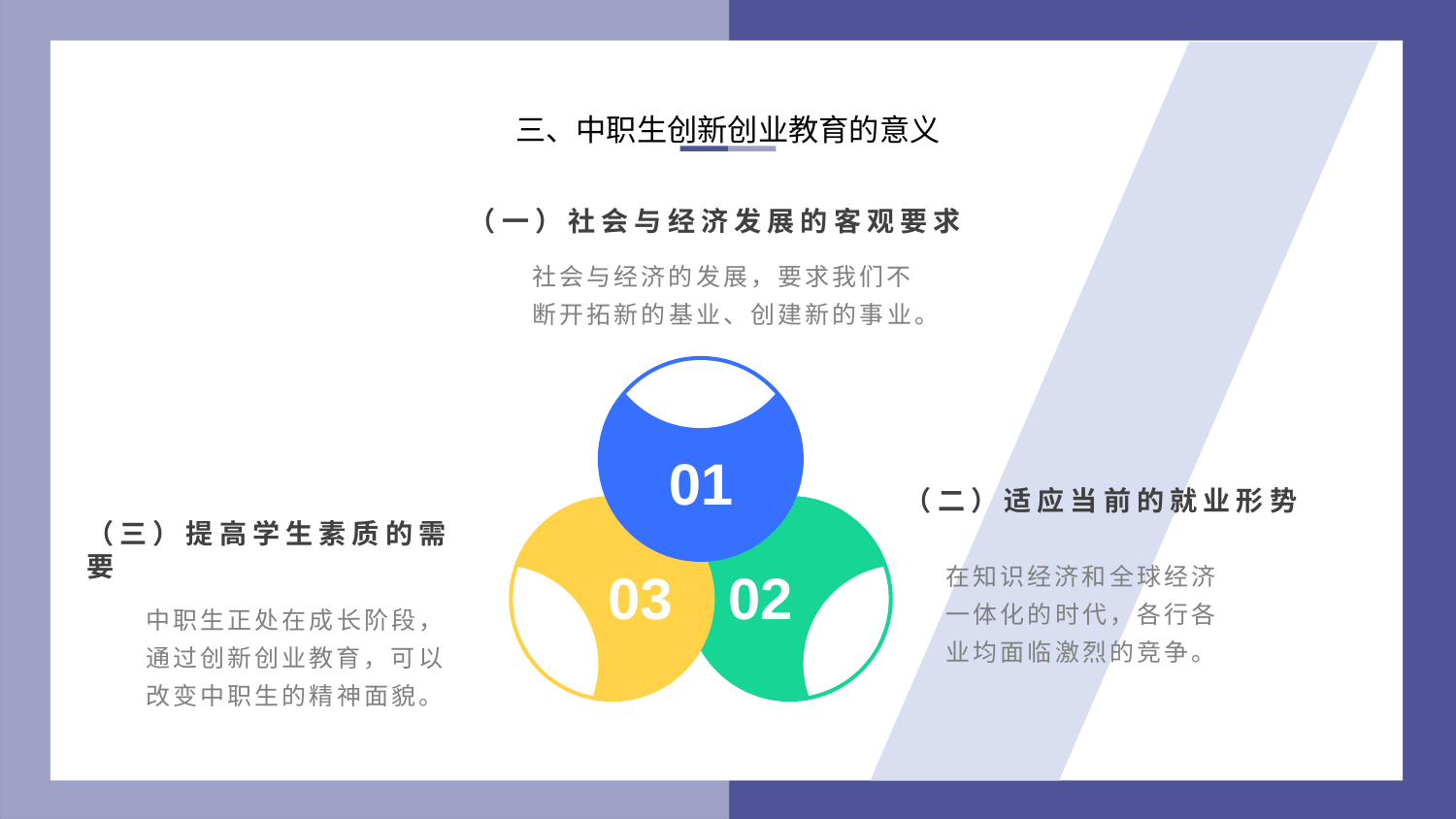

三、中职生创新创业教育的意义

（一）社会与经济发展的客观要求
社会与经济的发展，要求我们不断开拓新的基业、创建新的事业。

01
（二）适应当前的就业形势

（三）提高学生素质的需要
在知识经济和全球经济一体化的时代，各行各业均面临激烈的竞争。
03
02
中职生正处在成长阶段，通过创新创业教育，可以改变中职生的精神面貌。